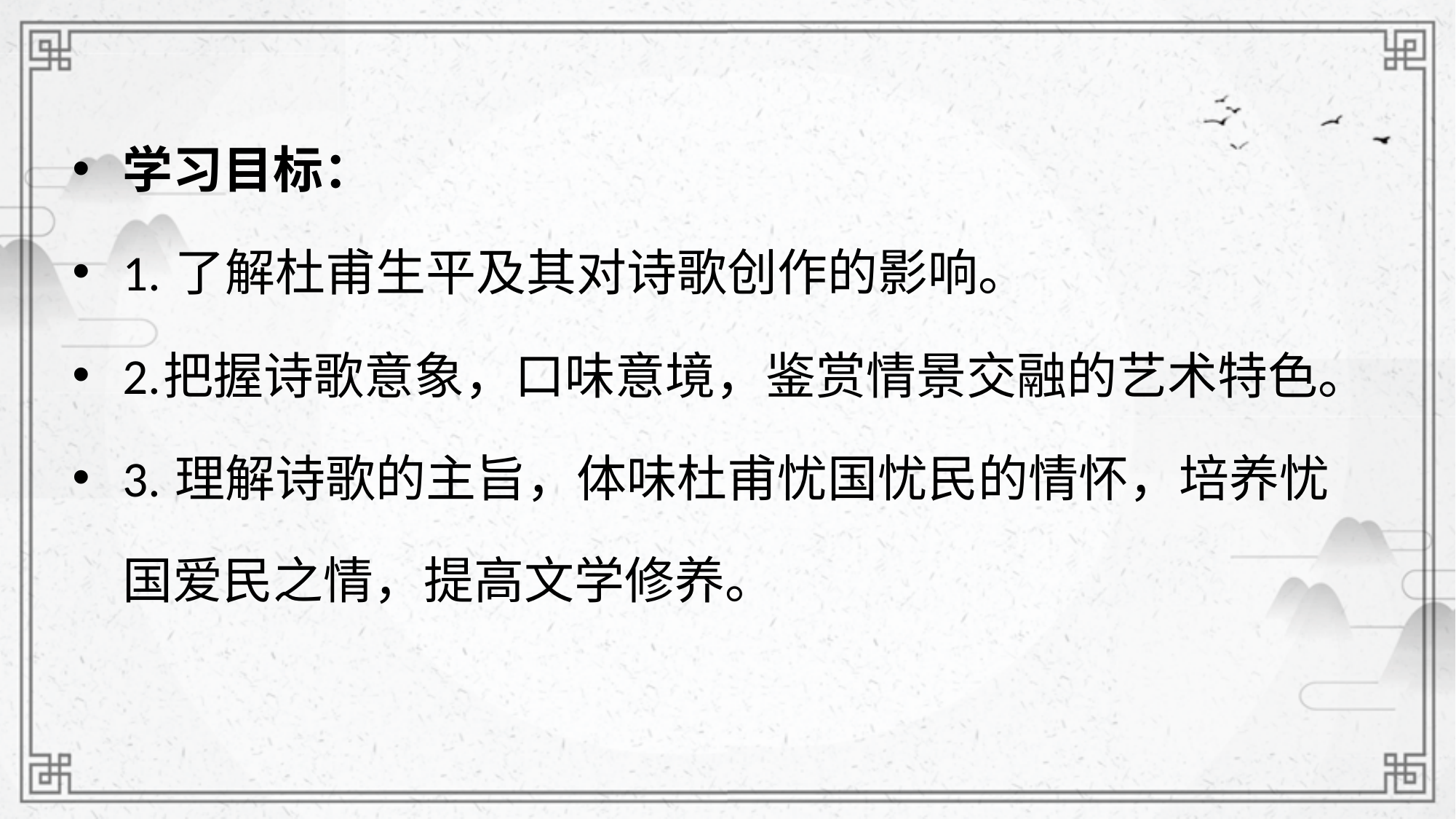

学习目标：
1. 了解杜甫生平及其对诗歌创作的影响。
2.把握诗歌意象，口味意境，鉴赏情景交融的艺术特色。
3. 理解诗歌的主旨，体味杜甫忧国忧民的情怀，培养忧国爱民之情，提高文学修养。